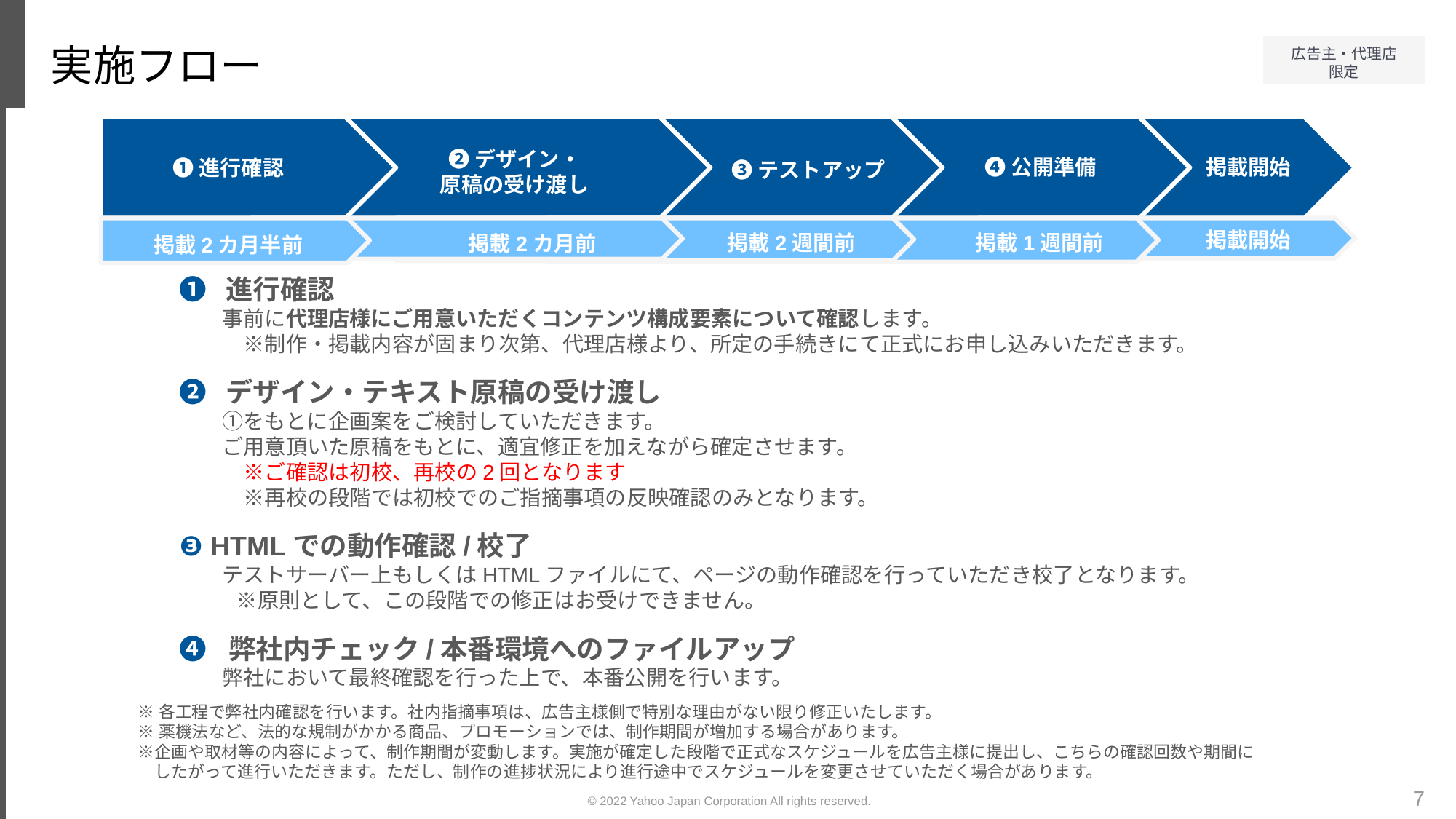

実施フロー

❷デザイン・
　原稿の受け渡し
掲載開始
❹公開準備
➊進行確認
❸テストアップ

掲載開始
掲載2週間前
掲載1週間前
掲載2カ月前
掲載2カ月半前
❶　進行確認
　　事前に代理店様にご用意いただくコンテンツ構成要素について確認します。
　　　※制作・掲載内容が固まり次第、代理店様より、所定の手続きにて正式にお申し込みいただきます。

❷　デザイン・テキスト原稿の受け渡し
　　①をもとに企画案をご検討していただきます。
　　ご用意頂いた原稿をもとに、適宜修正を加えながら確定させます。
　　　※ご確認は初校、再校の2回となります
　　　※再校の段階では初校でのご指摘事項の反映確認のみとなります。

❸ HTMLでの動作確認/校了
　　テストサーバー上もしくはHTMLファイルにて、ページの動作確認を行っていただき校了となります。
　　   ※原則として、この段階での修正はお受けできません。

❹　弊社内チェック/本番環境へのファイルアップ
　　弊社において最終確認を行った上で、本番公開を行います。

※各工程で弊社内確認を行います。社内指摘事項は、広告主様側で特別な理由がない限り修正いたします。
※薬機法など、法的な規制がかかる商品、プロモーションでは、制作期間が増加する場合があります。
※企画や取材等の内容によって、制作期間が変動します。実施が確定した段階で正式なスケジュールを広告主様に提出し、こちらの確認回数や期間に
　したがって進行いただきます。ただし、制作の進捗状況により進行途中でスケジュールを変更させていただく場合があります。
7